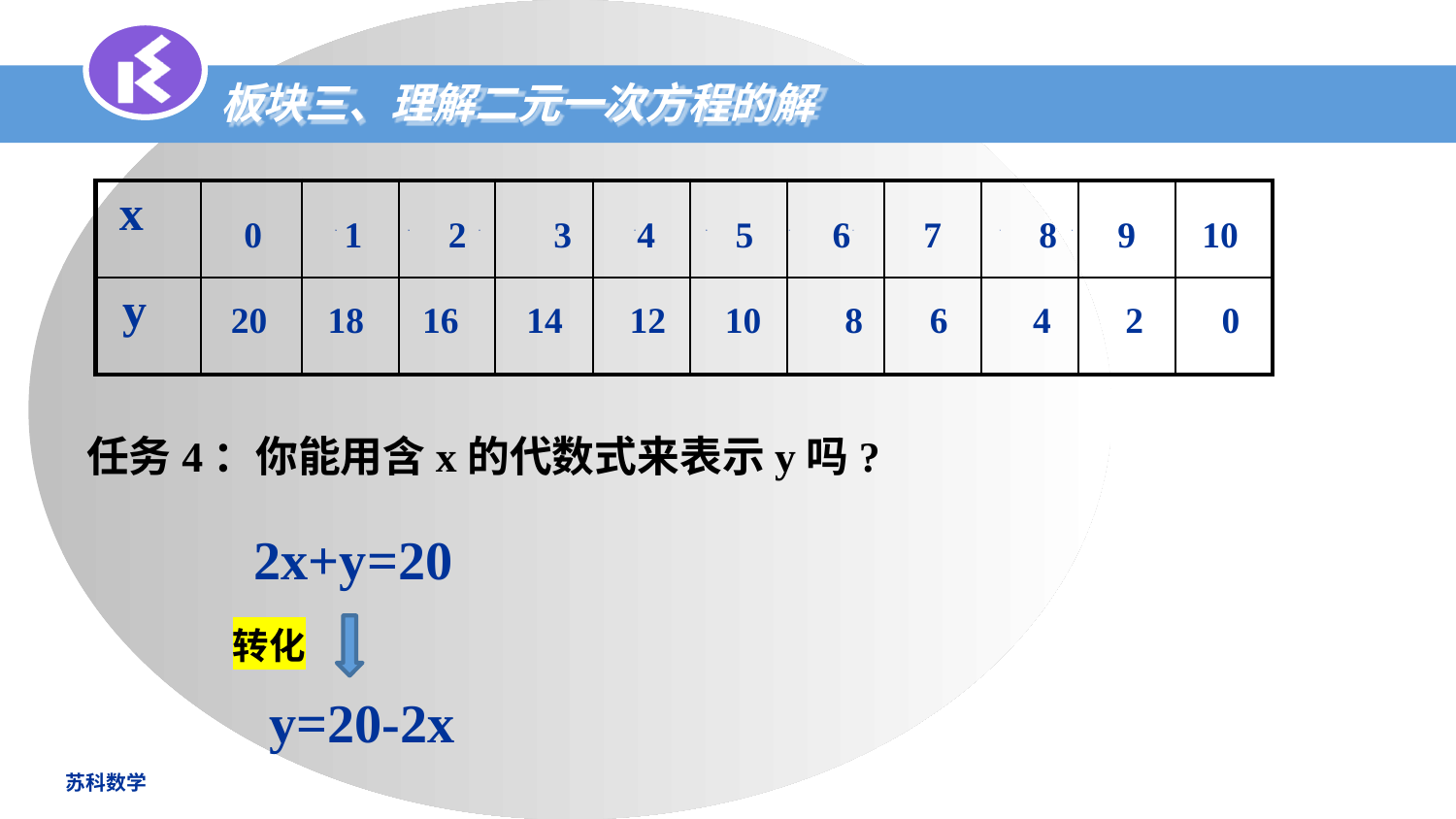

板块三、理解二元一次方程的解
| x |  |  |  |  |  |  |  |  |  |  |  |
| --- | --- | --- | --- | --- | --- | --- | --- | --- | --- | --- | --- |
| y |  |  |  |  |  |  |  |  |  |  |  |
0
1
2
3
4
5
6
7
8
9
10
20
18
16
14
12
10
8
6
4
2
0
20
18
16
14
12
10
8
6
4
2
0
 任务4：你能用含x的代数式来表示y吗?
2x+y=20
转化

y=20-2x